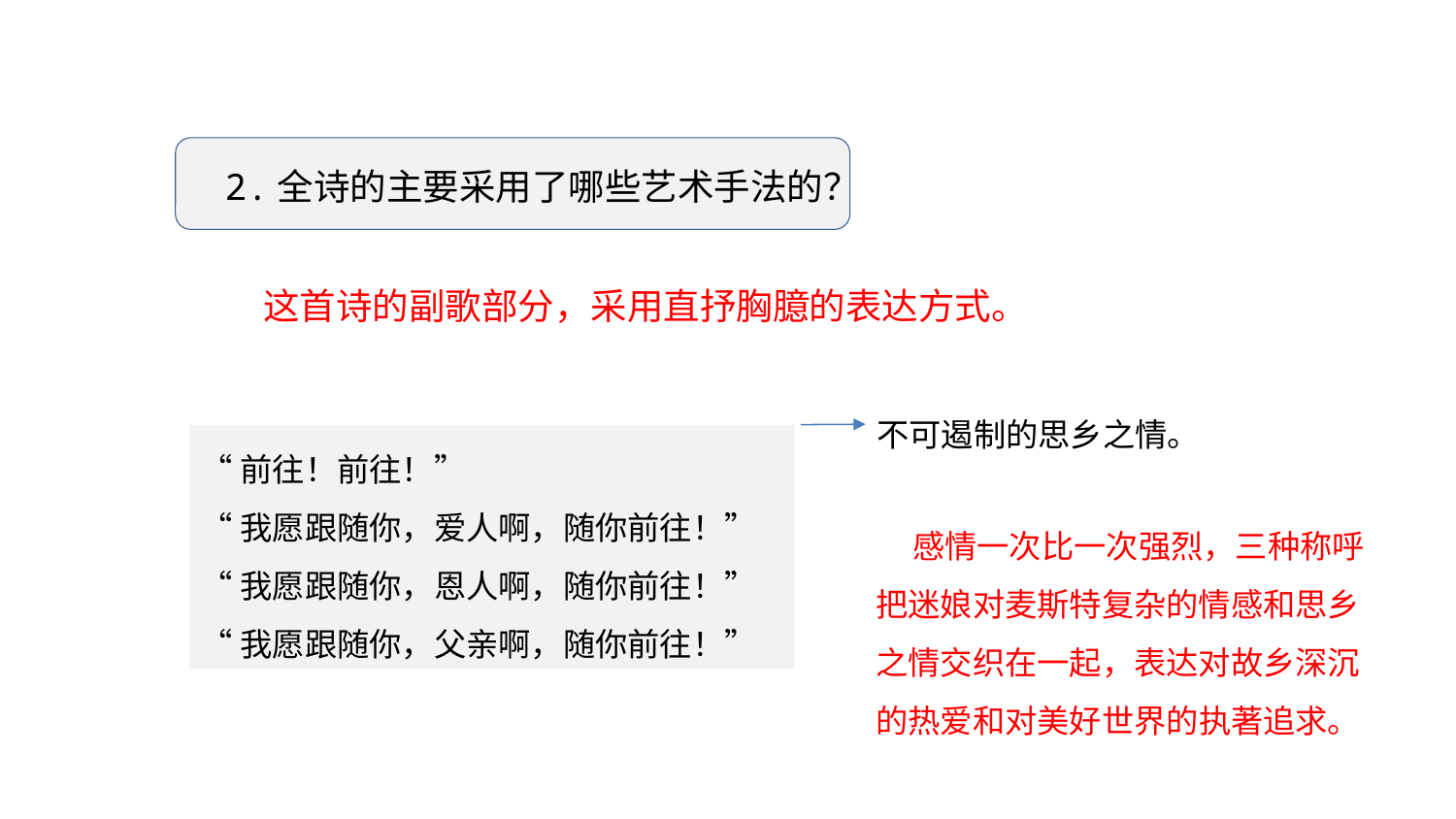

阅读探究

2.全诗的主要采用了哪些艺术手法的？
这首诗的副歌部分，采用直抒胸臆的表达方式。
不可遏制的思乡之情。
“前往！前往！”
“我愿跟随你，爱人啊，随你前往！”
“我愿跟随你，恩人啊，随你前往！”
“我愿跟随你，父亲啊，随你前往！”
    感情一次比一次强烈，三种称呼把迷娘对麦斯特复杂的情感和思乡之情交织在一起，表达对故乡深沉的热爱和对美好世界的执著追求。